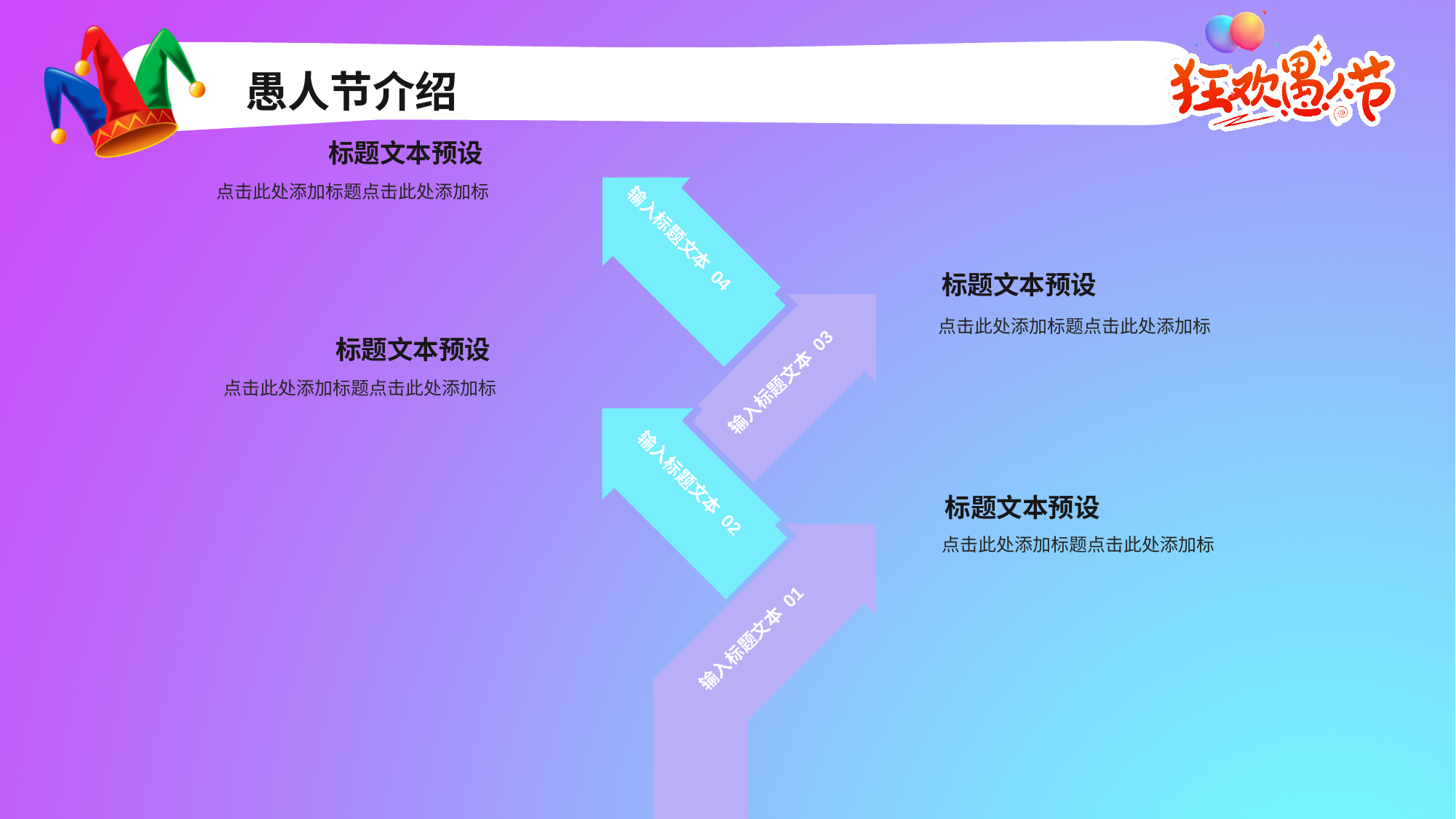

愚人节介绍
标题文本预设

输入标题文本 04

输入标题文本 03

输入标题文本 02

输入标题文本 01
点击此处添加标题点击此处添加标
标题文本预设
点击此处添加标题点击此处添加标
标题文本预设
点击此处添加标题点击此处添加标
标题文本预设
点击此处添加标题点击此处添加标